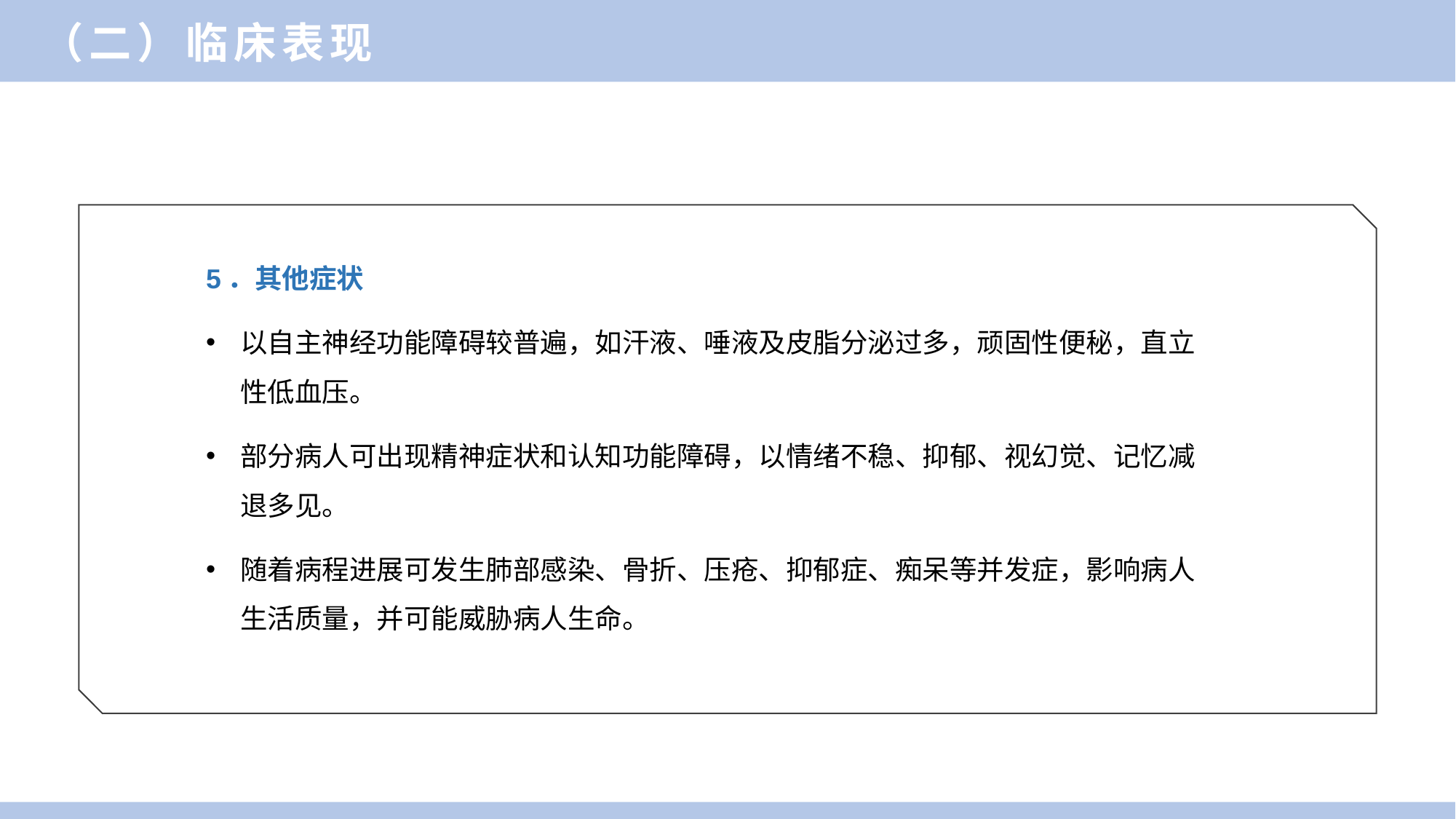

（二）临床表现

5．其他症状
以自主神经功能障碍较普遍，如汗液、唾液及皮脂分泌过多，顽固性便秘，直立性低血压。
部分病人可出现精神症状和认知功能障碍，以情绪不稳、抑郁、视幻觉、记忆减退多见。
随着病程进展可发生肺部感染、骨折、压疮、抑郁症、痴呆等并发症，影响病人生活质量，并可能威胁病人生命。